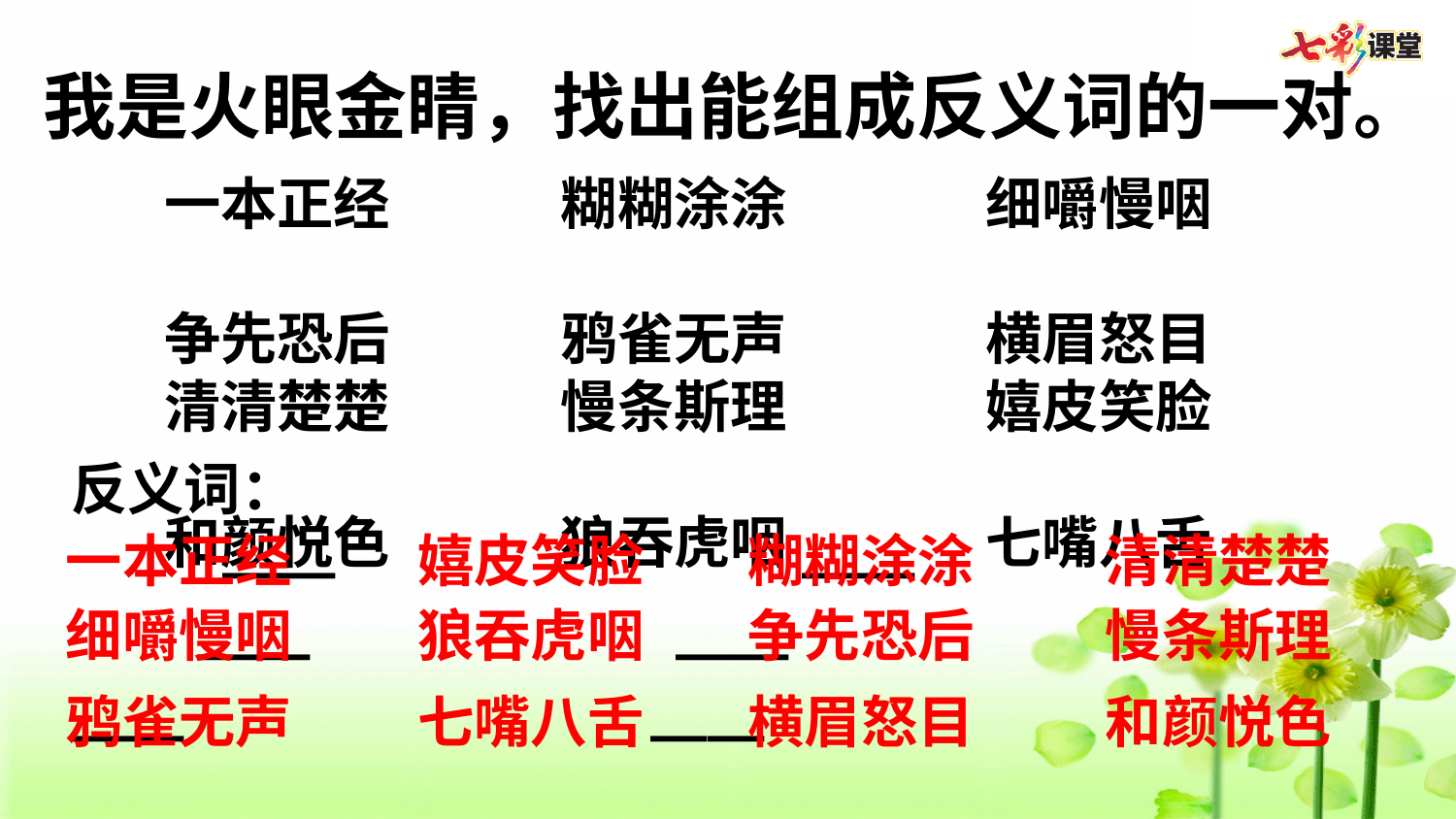

我是火眼金睛，找出能组成反义词的一对。
一本正经      糊糊涂涂       细嚼慢咽
争先恐后      鸦雀无声       横眉怒目
清清楚楚      慢条斯理       嬉皮笑脸
和颜悦色      狼吞虎咽       七嘴八舌
反义词：
        ——                    ——
        ——                    ——        ——                    ——
一本正经
嬉皮笑脸
糊糊涂涂
清清楚楚
争先恐后
慢条斯理
细嚼慢咽
狼吞虎咽
鸦雀无声
七嘴八舌
横眉怒目
和颜悦色